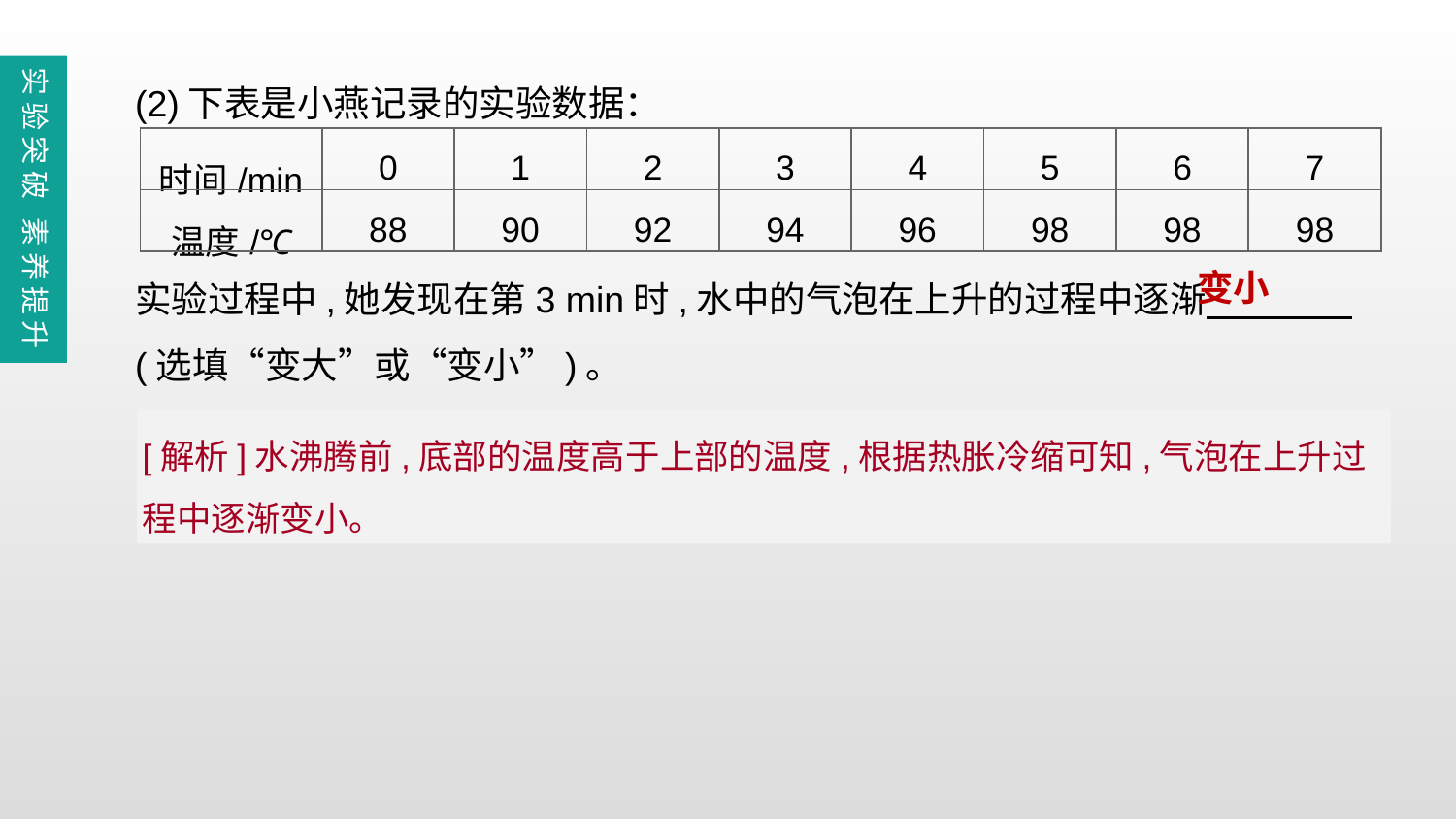

(2)下表是小燕记录的实验数据：

实验过程中,她发现在第3 min时,水中的气泡在上升的过程中逐渐　　　　(选填“变大”或“变小”)。

实验突破 素养提升
| 时间/min | 0 | 1 | 2 | 3 | 4 | 5 | 6 | 7 |
| --- | --- | --- | --- | --- | --- | --- | --- | --- |
| 温度/℃ | 88 | 90 | 92 | 94 | 96 | 98 | 98 | 98 |
变小
[解析]水沸腾前,底部的温度高于上部的温度,根据热胀冷缩可知,气泡在上升过程中逐渐变小。